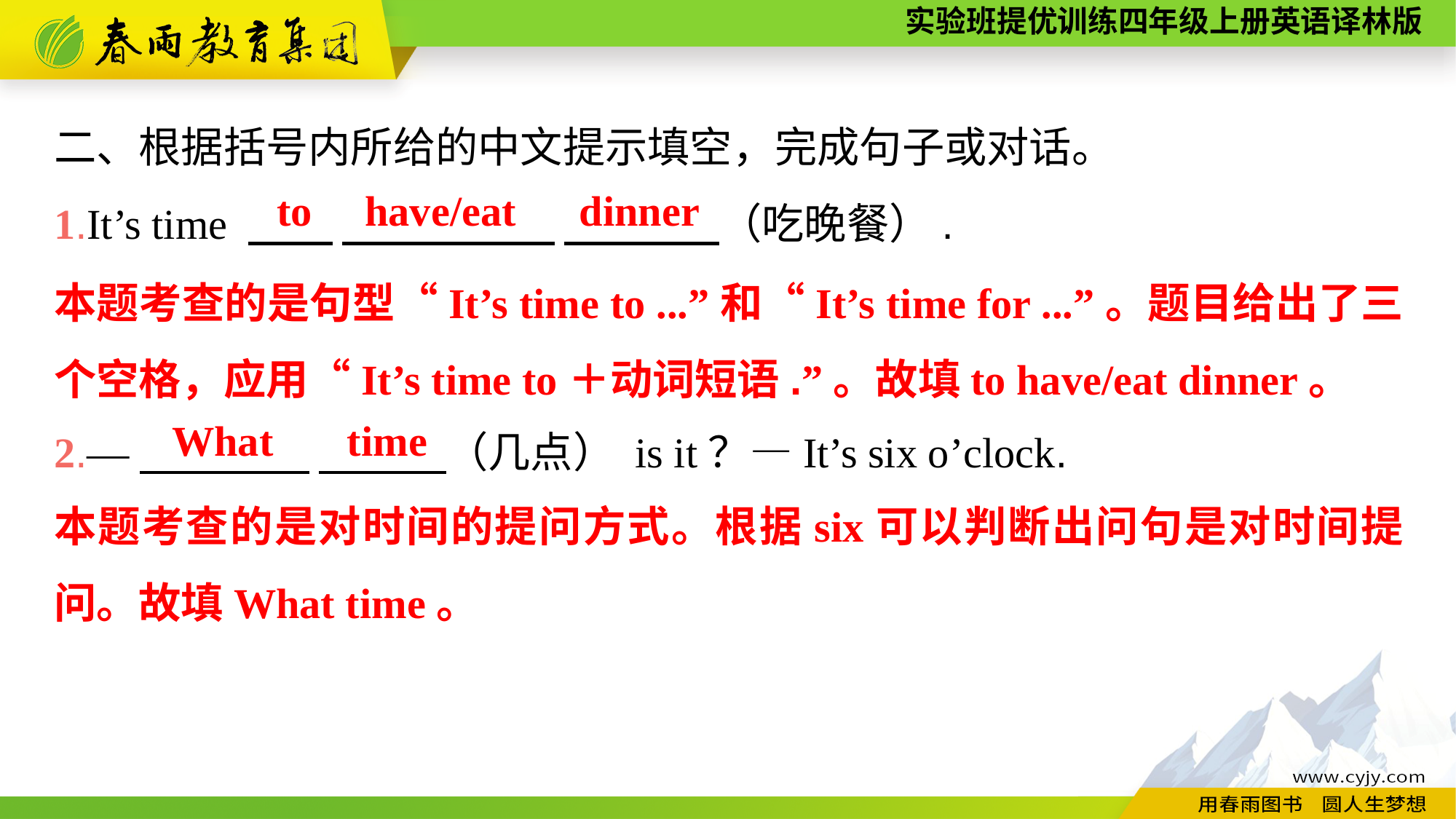

二、根据括号内所给的中文提示填空，完成句子或对话。
1.It’s time 　　 　　　　　 　   　　（吃晚餐）.

2.—　　　　 　　　（几点） is it？—It’s six o’clock.
to     have/eat      dinner
本题考查的是句型“It’s time to ...”和“It’s time for ...”。题目给出了三个空格，应用“It’s time to＋动词短语.”。故填to have/eat dinner。
What       time
本题考查的是对时间的提问方式。根据six可以判断出问句是对时间提问。故填What time。